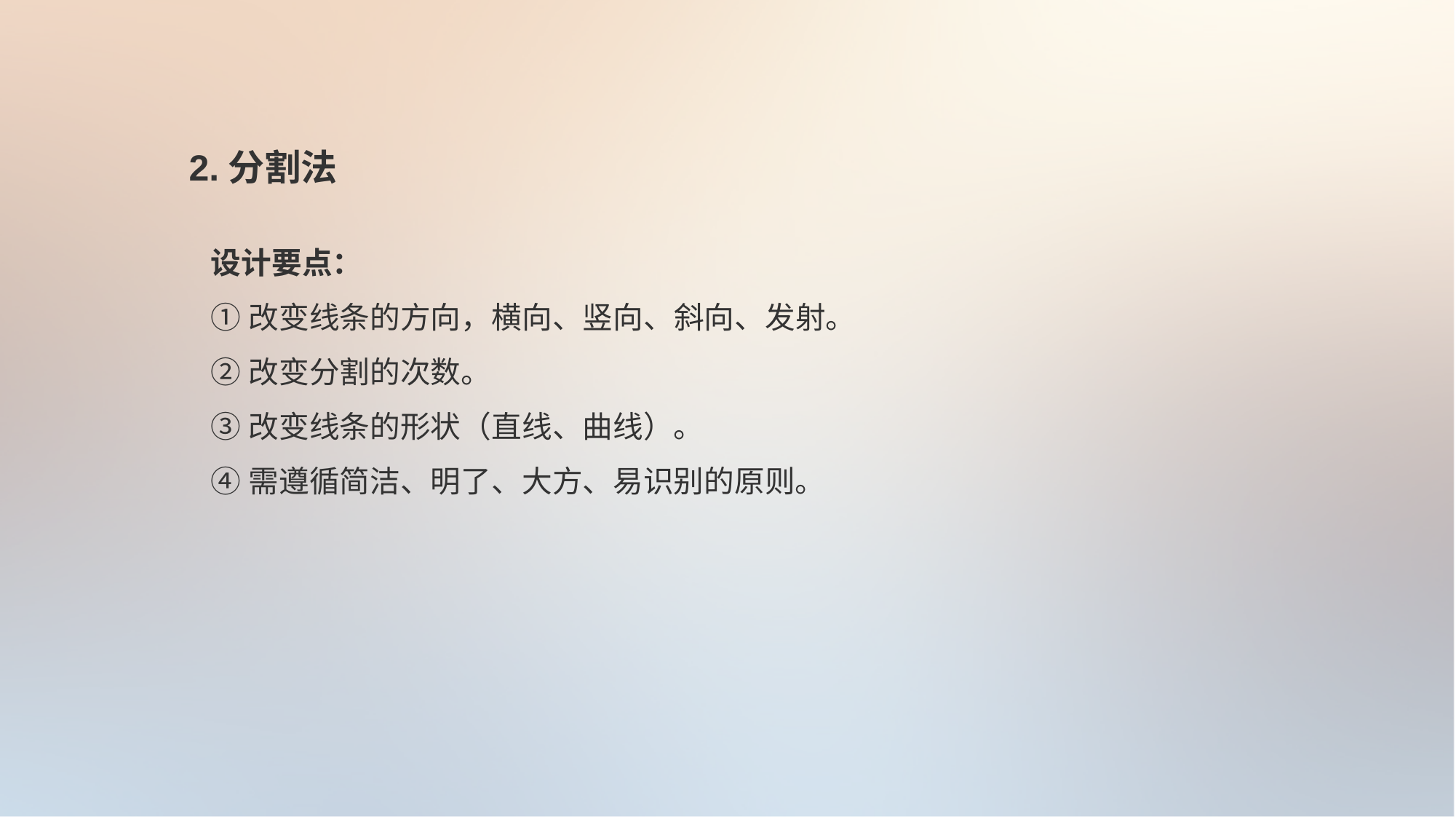

2.分割法
设计要点：
①改变线条的方向，横向、竖向、斜向、发射。
②改变分割的次数。
③改变线条的形状（直线、曲线）。
④需遵循简洁、明了、大方、易识别的原则。